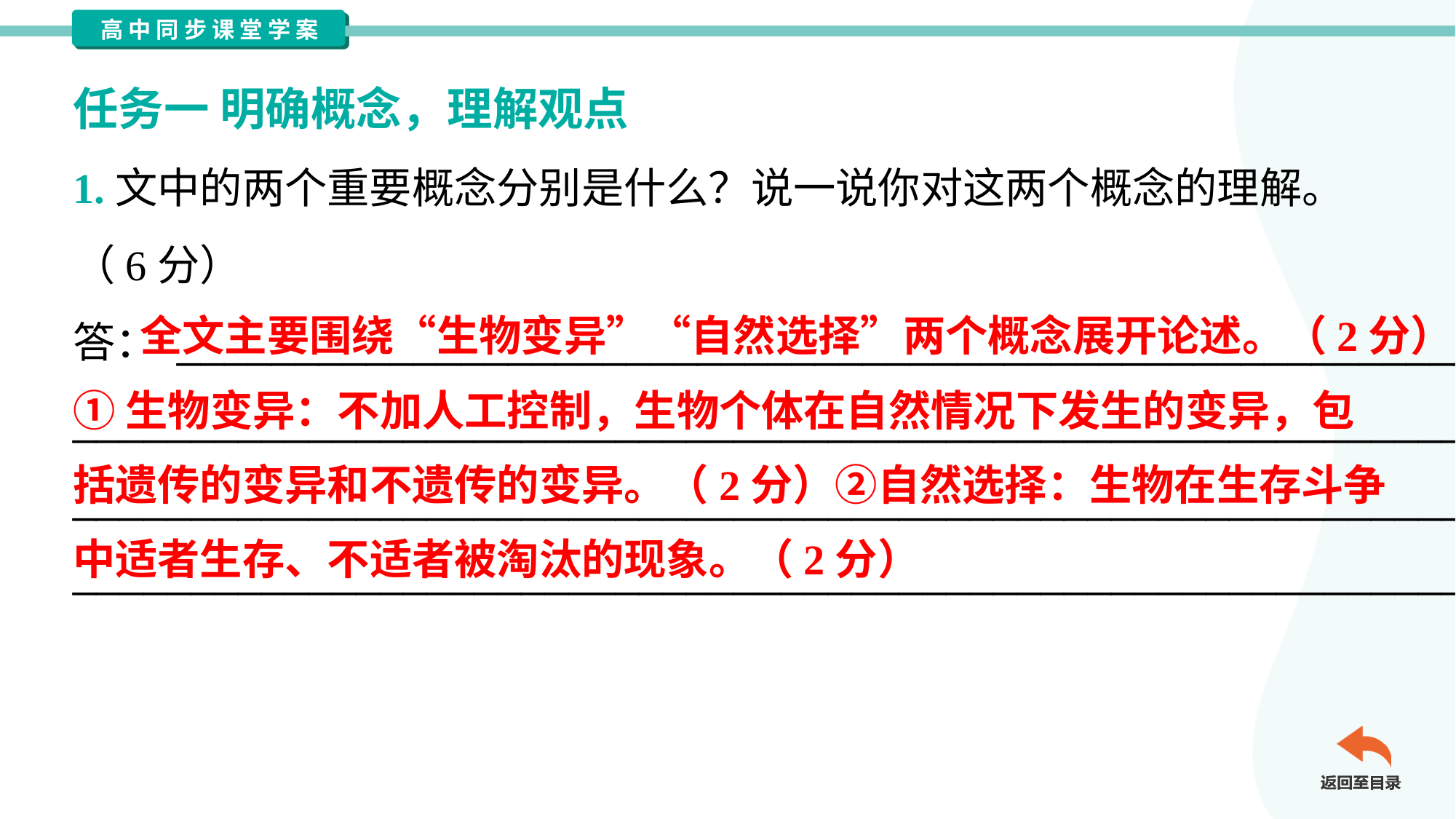

任务一 明确概念，理解观点
1.文中的两个重要概念分别是什么？说一说你对这两个概念的理解。
（6分）
答： ________________________________________________________
_____________________________________________________________
_____________________________________________________________
_____________________________________________________________
      全文主要围绕“生物变异”“自然选择”两个概念展开论述。（2分）
①生物变异：不加人工控制，生物个体在自然情况下发生的变异，包
括遗传的变异和不遗传的变异。（2分）②自然选择：生物在生存斗争
中适者生存、不适者被淘汰的现象。（2分）